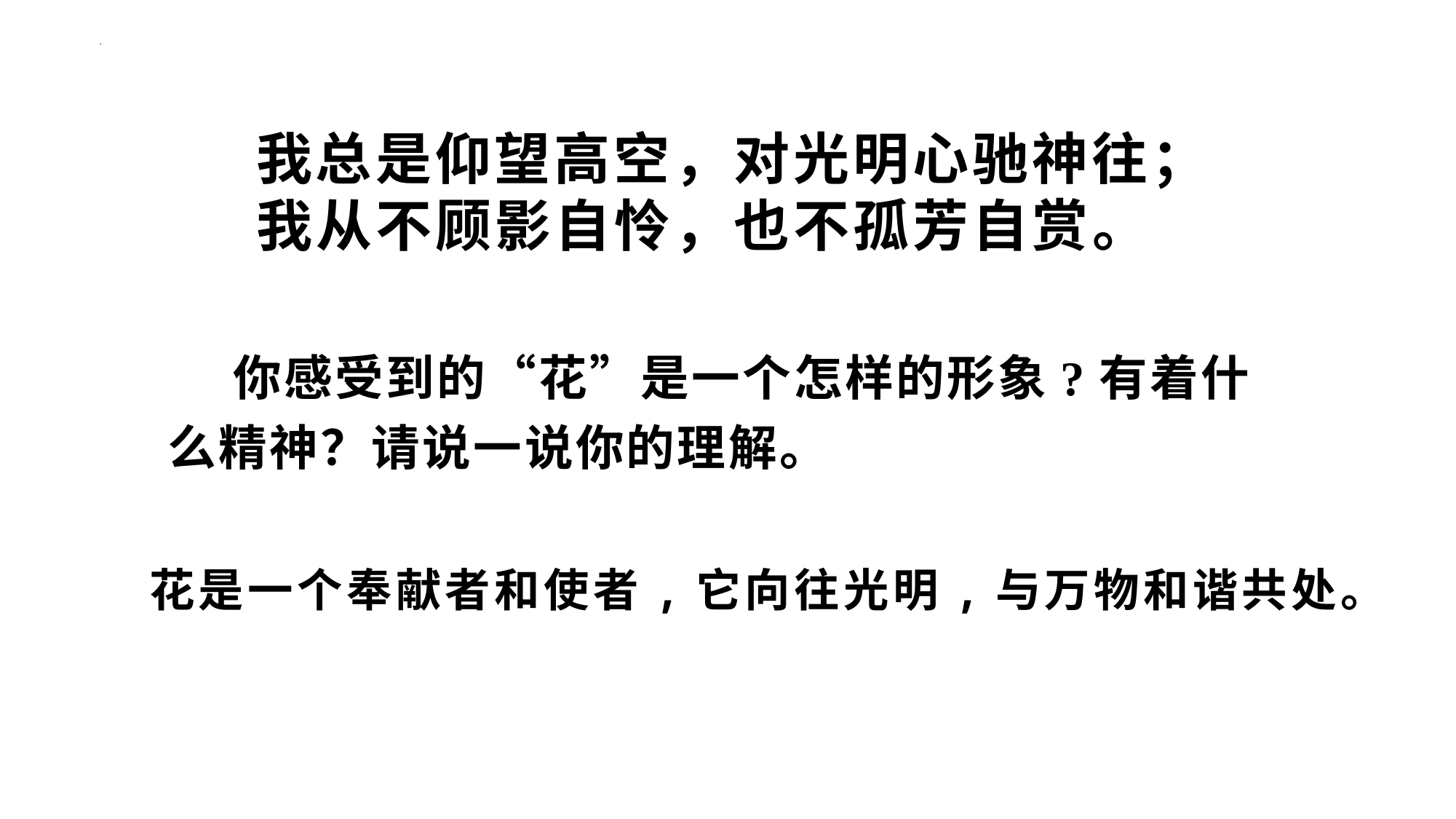

我总是仰望高空，对光明心驰神往；我从不顾影自怜，也不孤芳自赏。
    你感受到的“花”是一个怎样的形象?有着什么精神？请说一说你的理解。
花是一个奉献者和使者,它向往光明,与万物和谐共处。